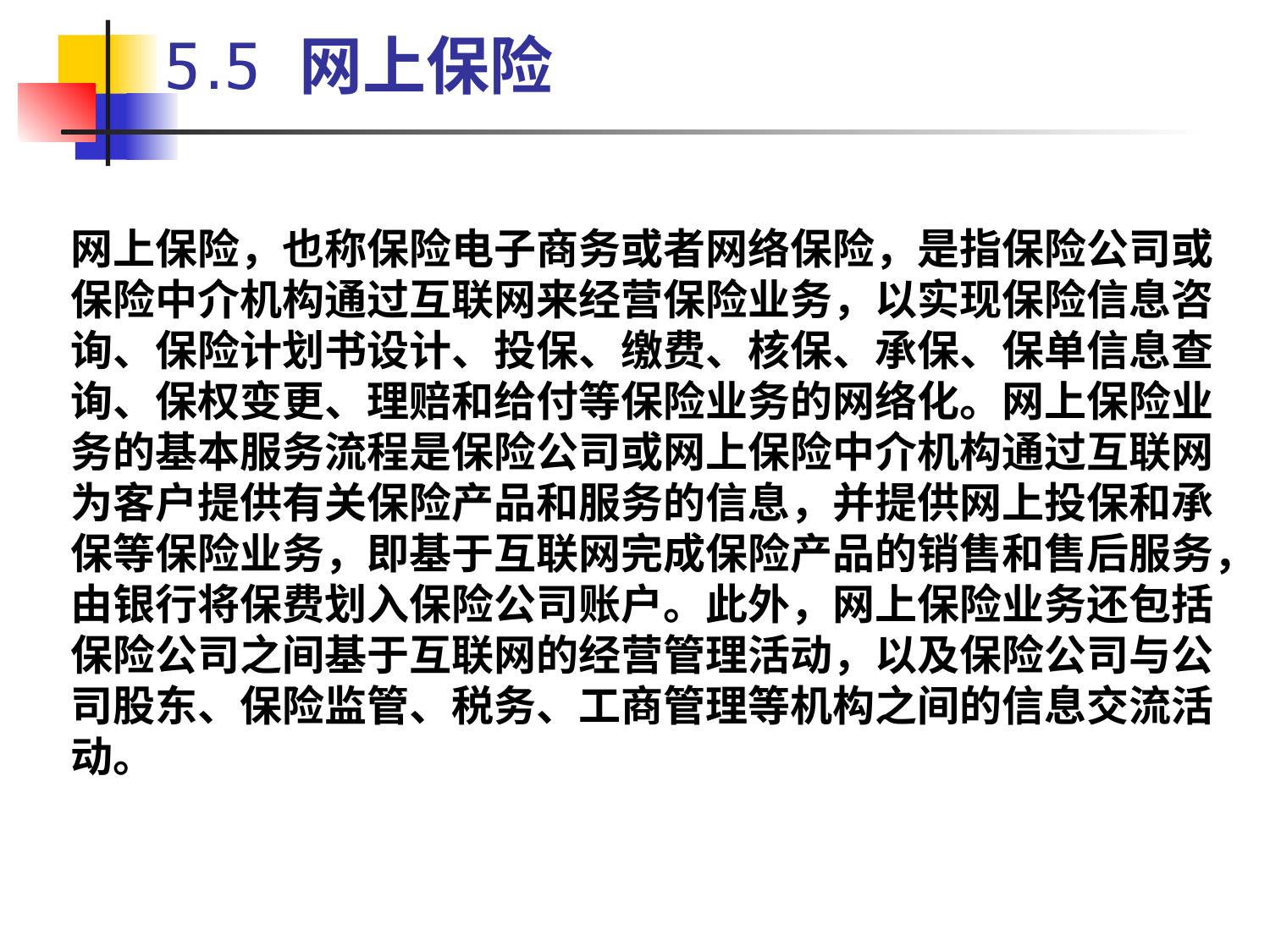

5.5 网上保险
网上保险，也称保险电子商务或者网络保险，是指保险公司或保险中介机构通过互联网来经营保险业务，以实现保险信息咨询、保险计划书设计、投保、缴费、核保、承保、保单信息查询、保权变更、理赔和给付等保险业务的网络化。网上保险业务的基本服务流程是保险公司或网上保险中介机构通过互联网为客户提供有关保险产品和服务的信息，并提供网上投保和承保等保险业务，即基于互联网完成保险产品的销售和售后服务，由银行将保费划入保险公司账户。此外，网上保险业务还包括保险公司之间基于互联网的经营管理活动，以及保险公司与公司股东、保险监管、税务、工商管理等机构之间的信息交流活动。